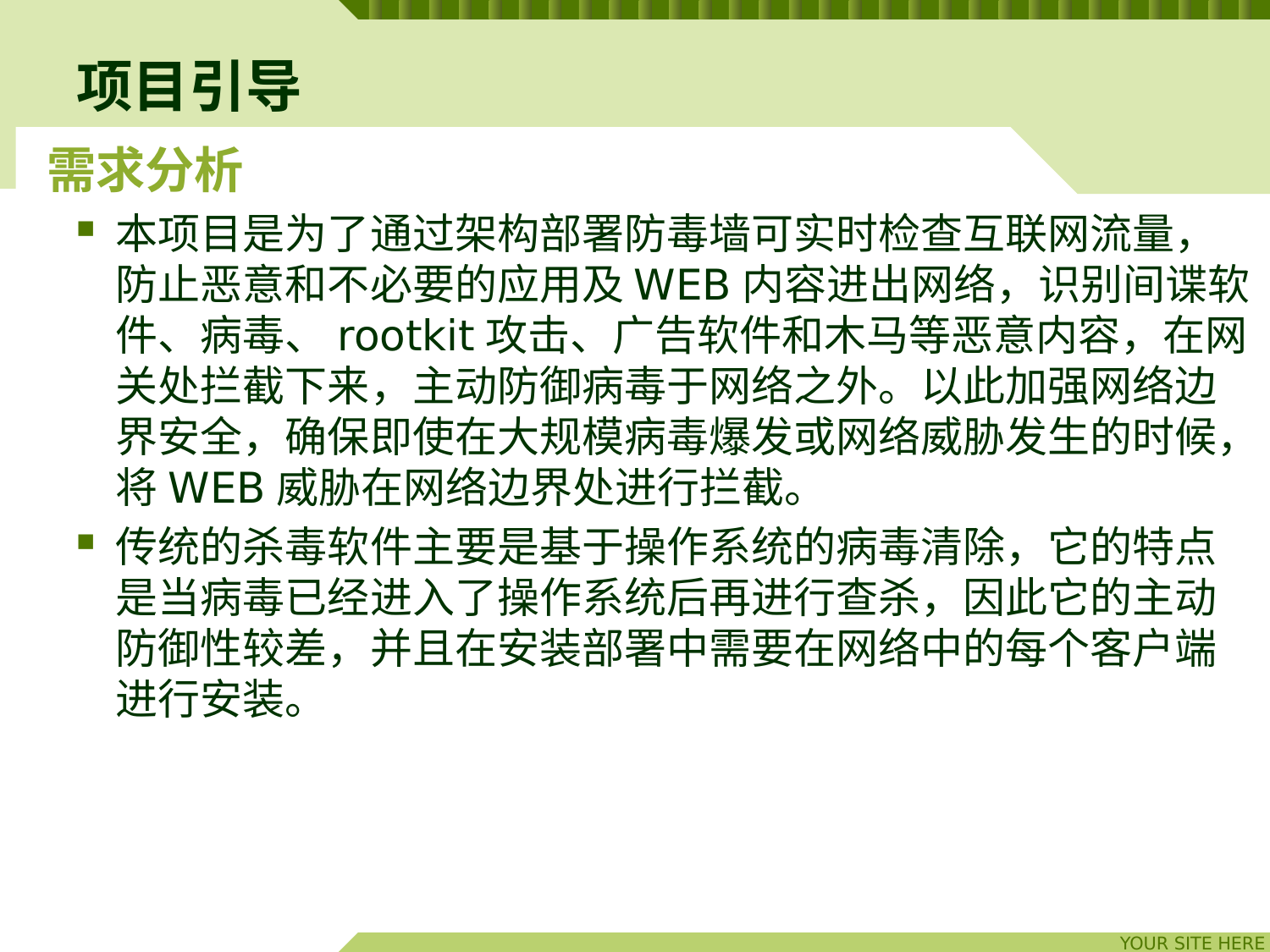

# 项目引导
  需求分析
本项目是为了通过架构部署防毒墙可实时检查互联网流量，防止恶意和不必要的应用及WEB内容进出网络，识别间谍软件、病毒、rootkit攻击、广告软件和木马等恶意内容，在网关处拦截下来，主动防御病毒于网络之外。以此加强网络边界安全，确保即使在大规模病毒爆发或网络威胁发生的时候，将WEB威胁在网络边界处进行拦截。
传统的杀毒软件主要是基于操作系统的病毒清除，它的特点是当病毒已经进入了操作系统后再进行查杀，因此它的主动防御性较差，并且在安装部署中需要在网络中的每个客户端进行安装。